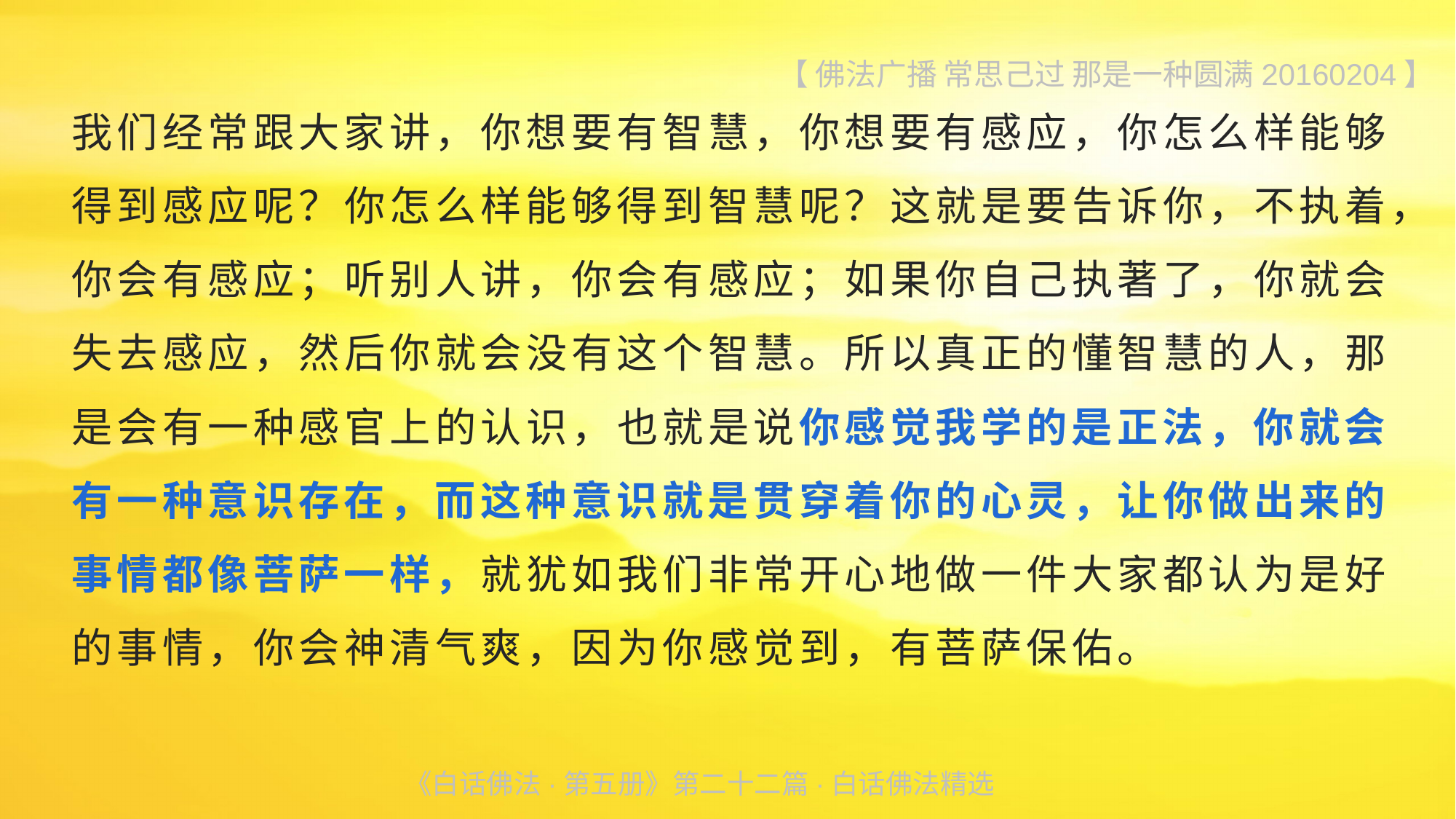

【 佛法广播 常思己过 那是一种圆满20160204】
我们经常跟大家讲，你想要有智慧，你想要有感应，你怎么样能够得到感应呢？你怎么样能够得到智慧呢？这就是要告诉你，不执着，你会有感应；听别人讲，你会有感应；如果你自己执著了，你就会失去感应，然后你就会没有这个智慧。所以真正的懂智慧的人，那是会有一种感官上的认识，也就是说你感觉我学的是正法，你就会有一种意识存在，而这种意识就是贯穿着你的心灵，让你做出来的事情都像菩萨一样，就犹如我们非常开心地做一件大家都认为是好的事情，你会神清气爽，因为你感觉到，有菩萨保佑。

《白话佛法·第五册》第二十二篇·白话佛法精选